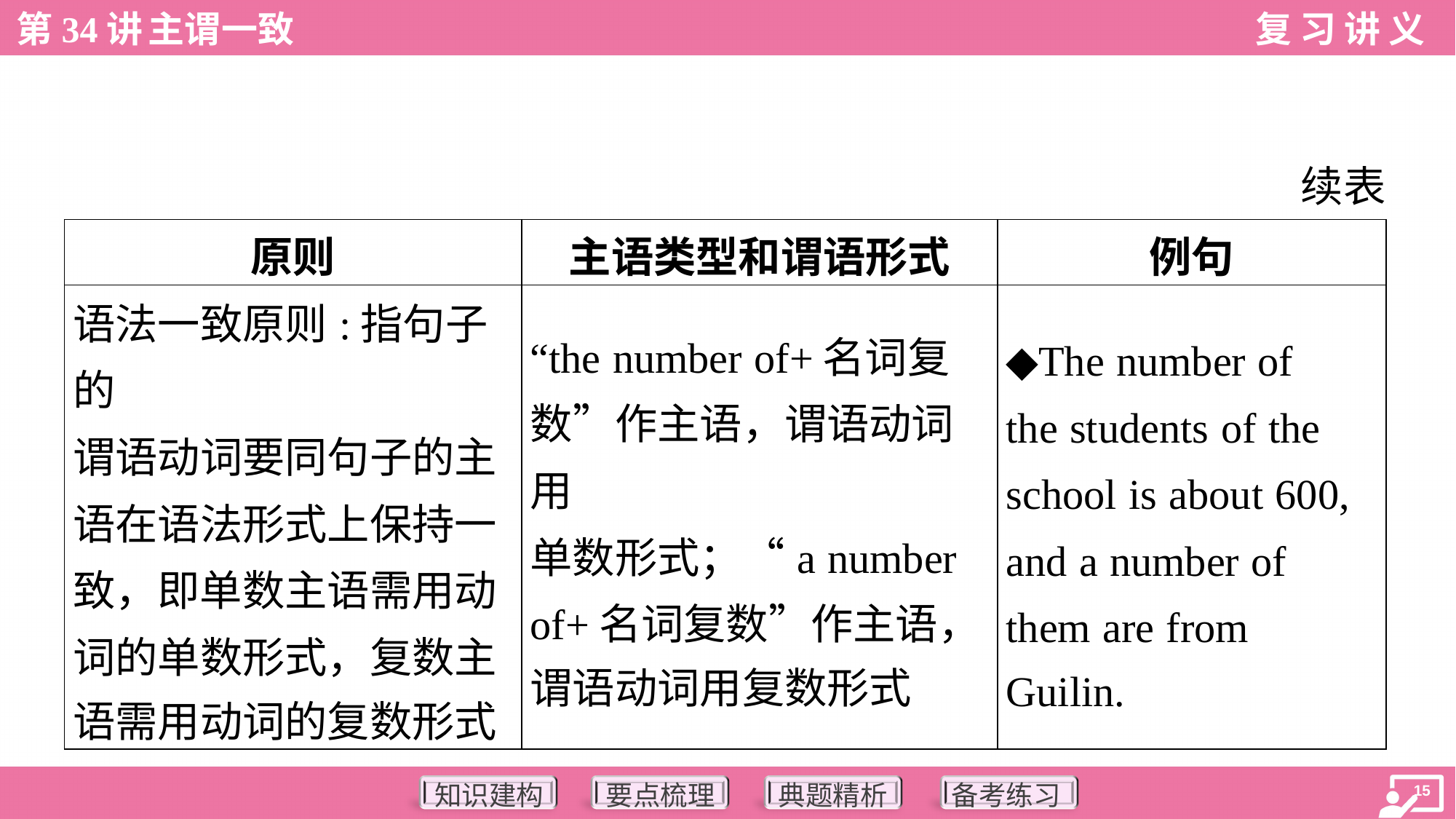

续表
| 原则 | 主语类型和谓语形式 | 例句 |
| --- | --- | --- |
| 语法一致原则:指句子的 谓语动词要同句子的主 语在语法形式上保持一 致，即单数主语需用动 词的单数形式，复数主 语需用动词的复数形式 | “the number of+名词复 数”作主语，谓语动词用 单数形式；“a number of+名词复数”作主语， 谓语动词用复数形式 | ◆The number of the students of the school is about 600, and a number of them are from Guilin. |